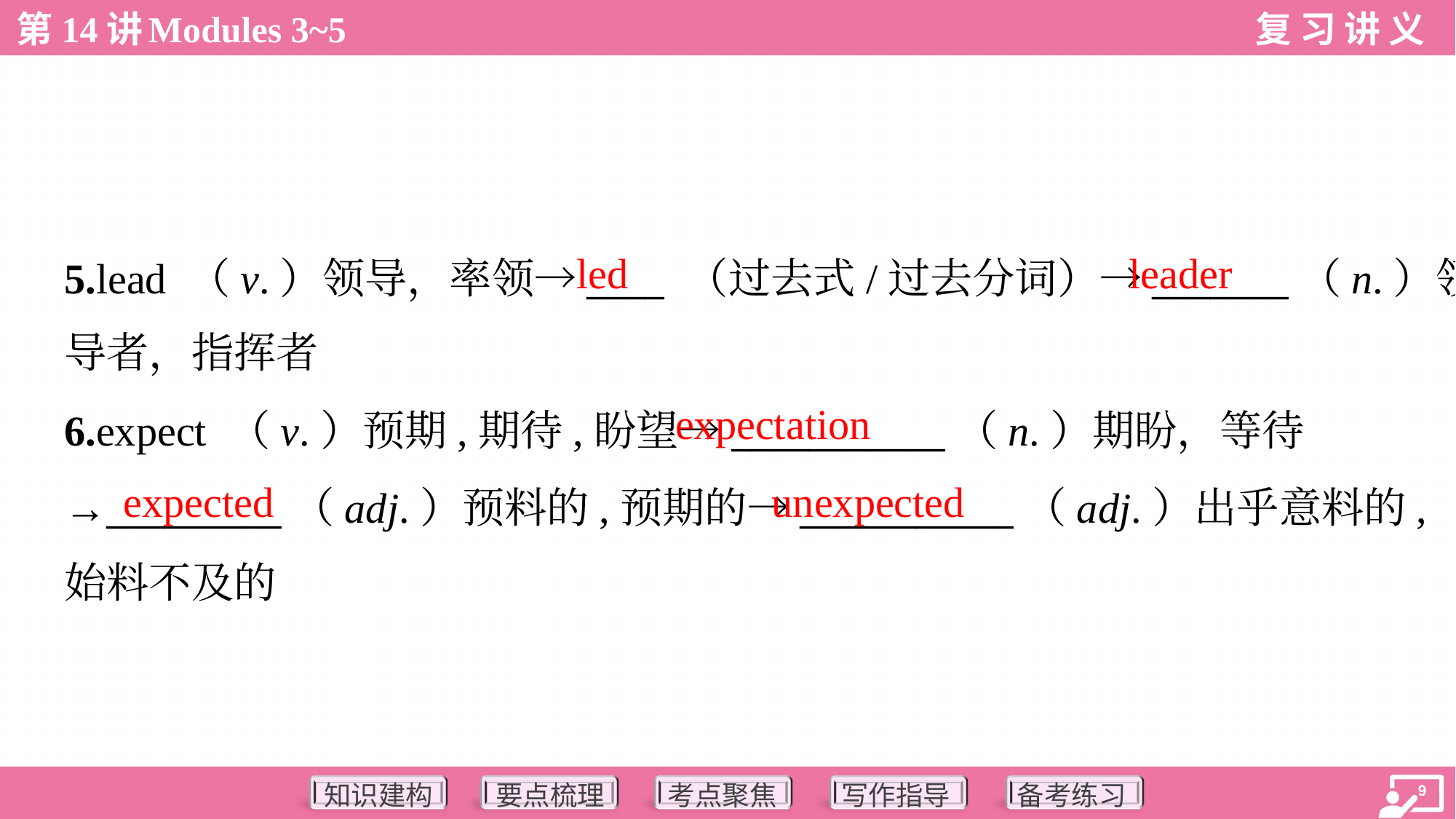

led
leader
5.lead （v.）领导，率领→____ （过去式/过去分词）→_______（n.）领
导者，指挥者
expectation
6.expect （v.）预期,期待,盼望→___________（n.）期盼，等待
→_________（adj.）预料的,预期的→___________（adj.）出乎意料的,
始料不及的
expected
unexpected